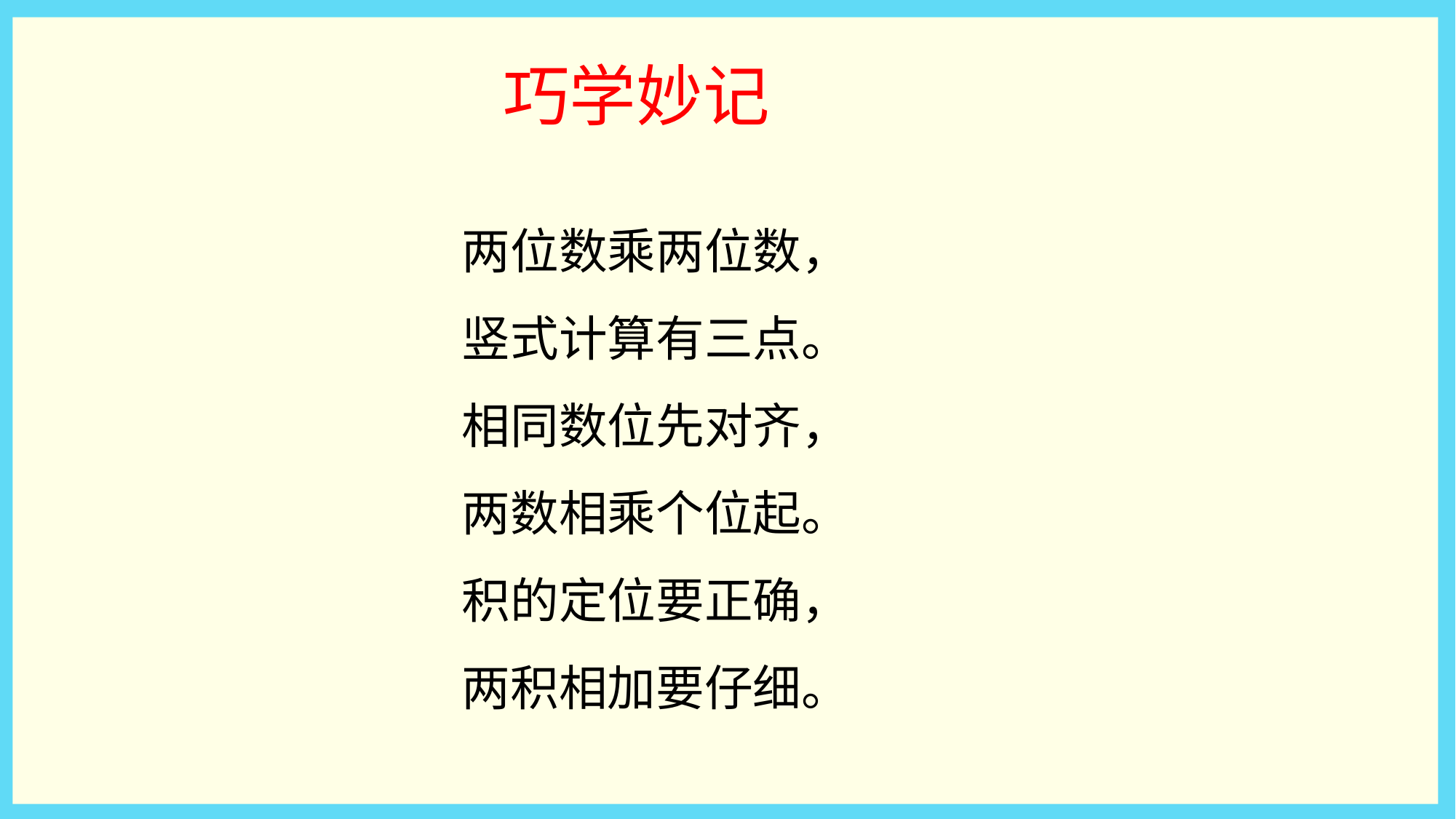

巧学妙记
两位数乘两位数，
竖式计算有三点。
相同数位先对齐，
两数相乘个位起。
积的定位要正确，
两积相加要仔细。